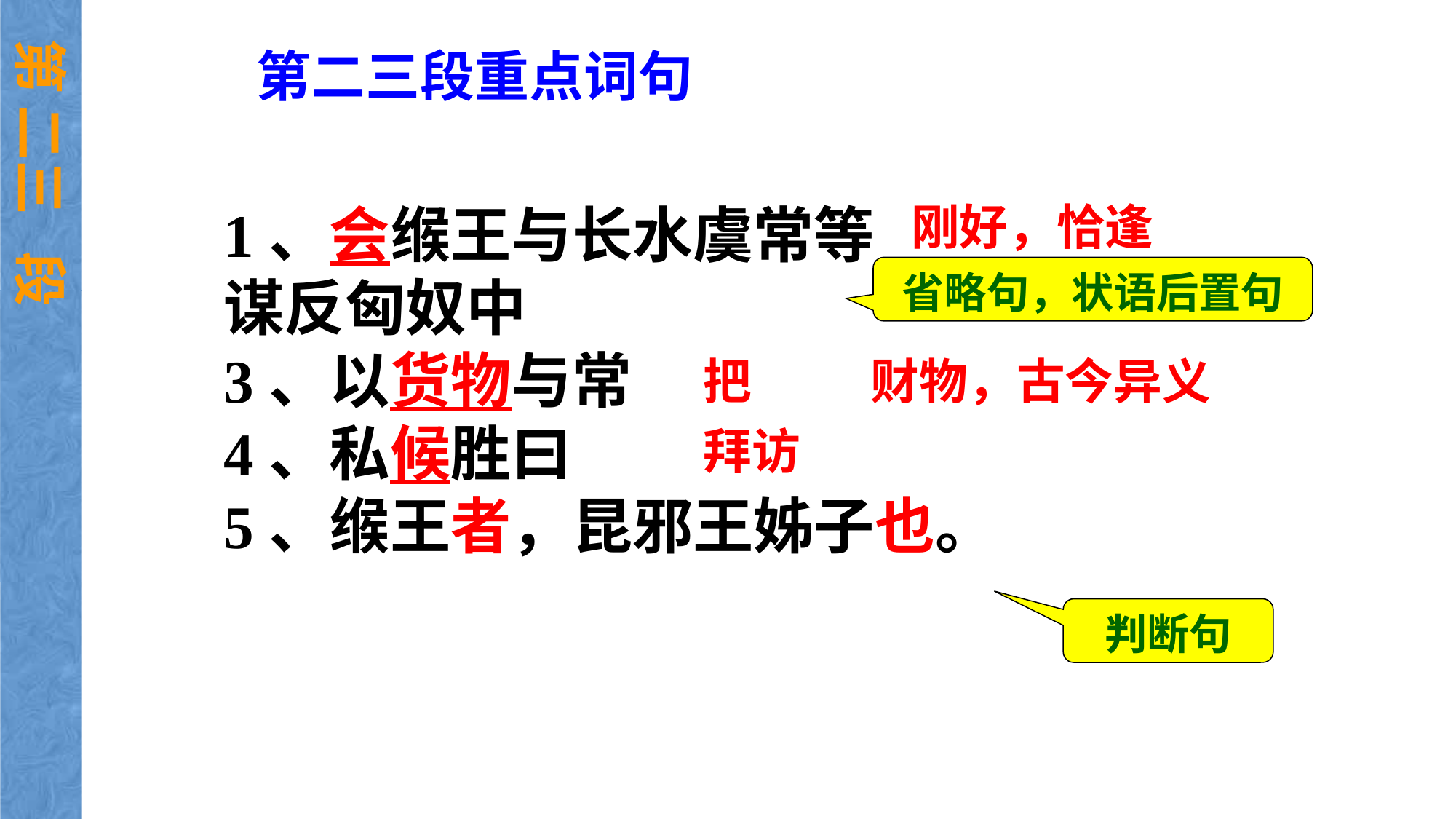

第 二三   段
第二三段重点词句
刚好，恰逢
1、会缑王与长水虞常等
谋反匈奴中
3、以货物与常
4、私候胜曰
5、缑王者，昆邪王姊子也。
省略句，状语后置句
把
财物，古今异义
拜访
判断句